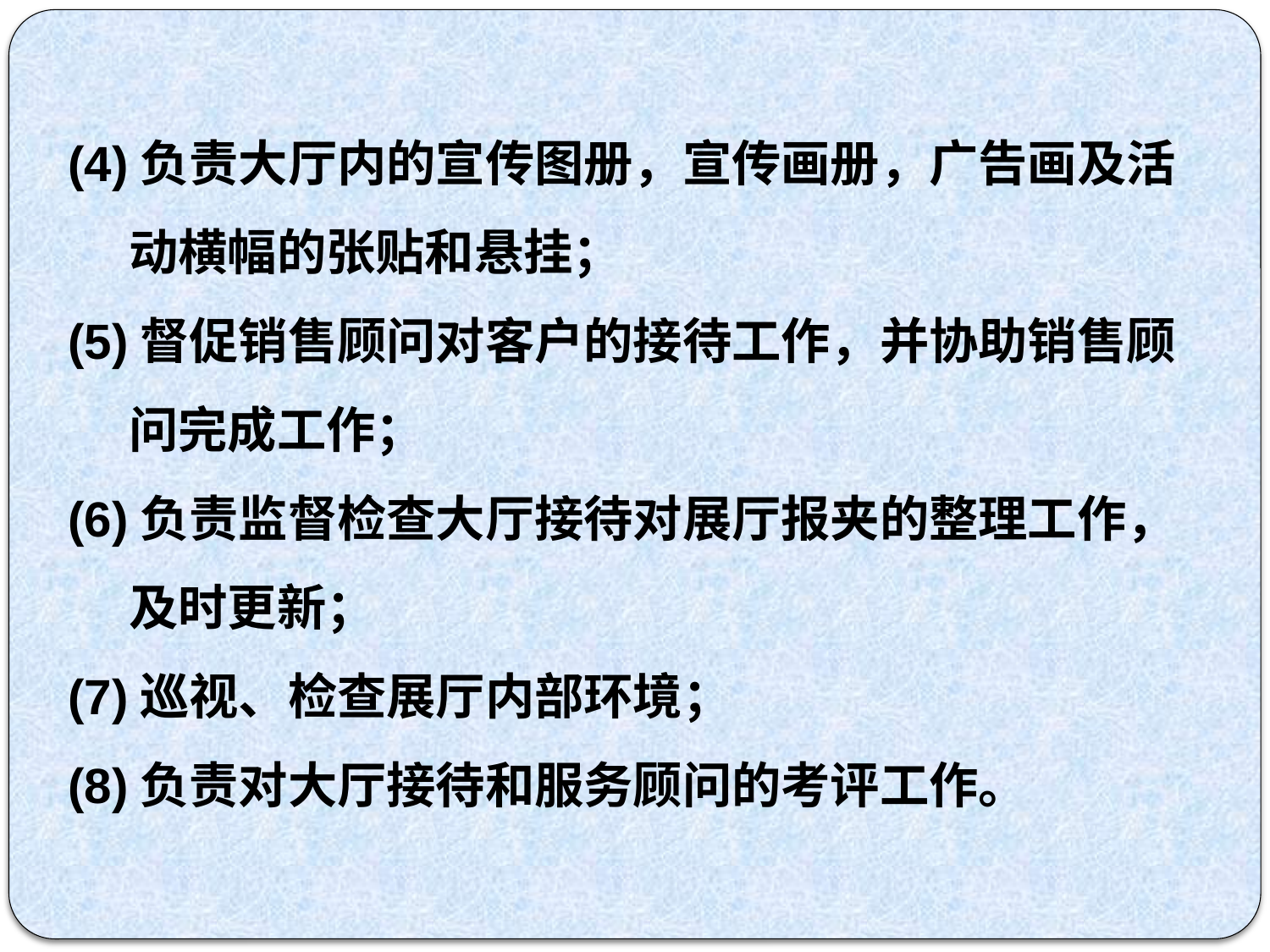

(4)负责大厅内的宣传图册，宣传画册，广告画及活动横幅的张贴和悬挂；
(5)督促销售顾问对客户的接待工作，并协助销售顾问完成工作；
(6)负责监督检查大厅接待对展厅报夹的整理工作，及时更新；
(7)巡视、检查展厅内部环境；
(8)负责对大厅接待和服务顾问的考评工作。